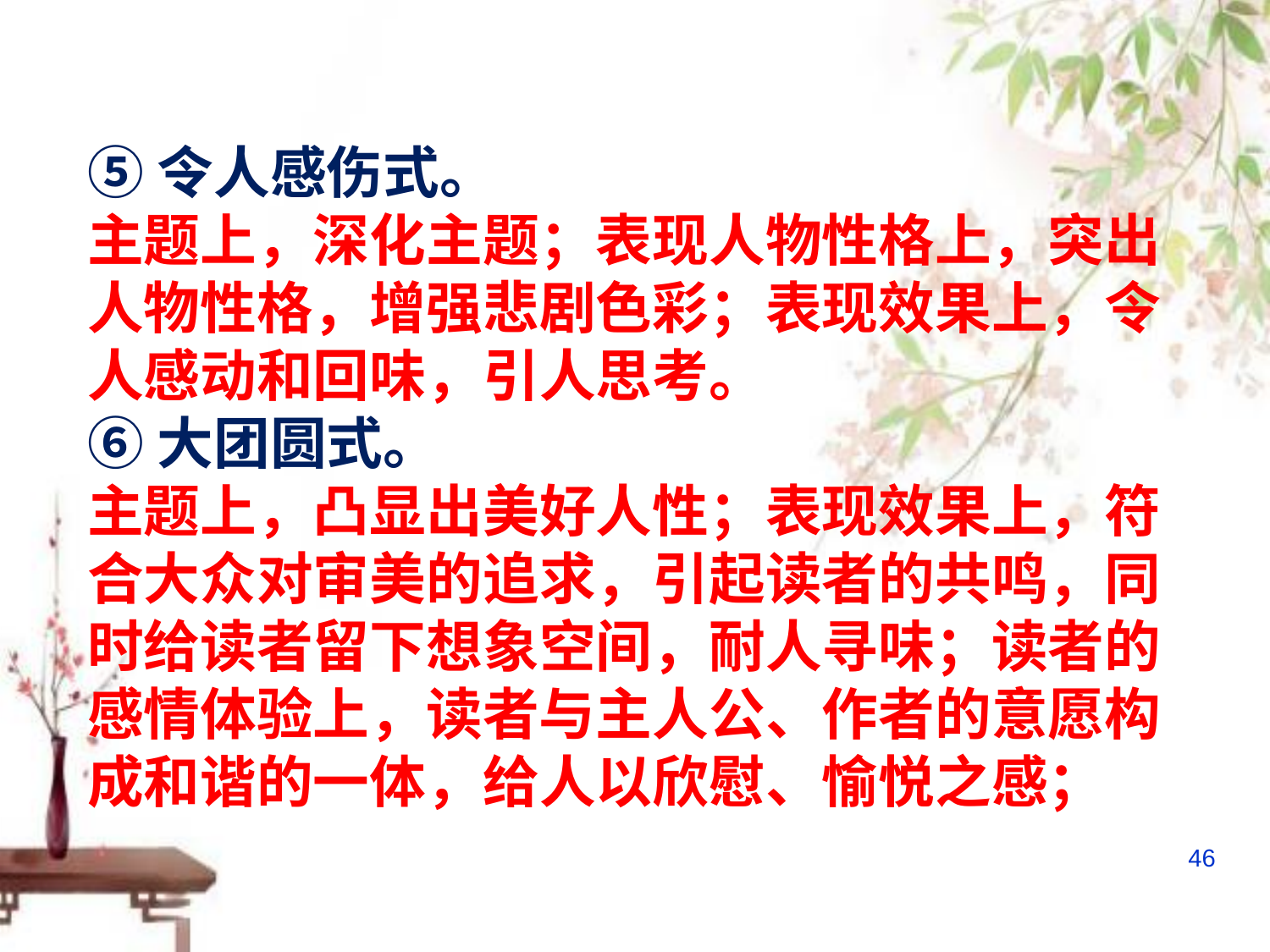

⑤令人感伤式。
主题上，深化主题；表现人物性格上，突出人物性格，增强悲剧色彩；表现效果上，令人感动和回味，引人思考。
⑥大团圆式。
主题上，凸显出美好人性；表现效果上，符合大众对审美的追求，引起读者的共鸣，同时给读者留下想象空间，耐人寻味；读者的感情体验上，读者与主人公、作者的意愿构成和谐的一体，给人以欣慰、愉悦之感；

46